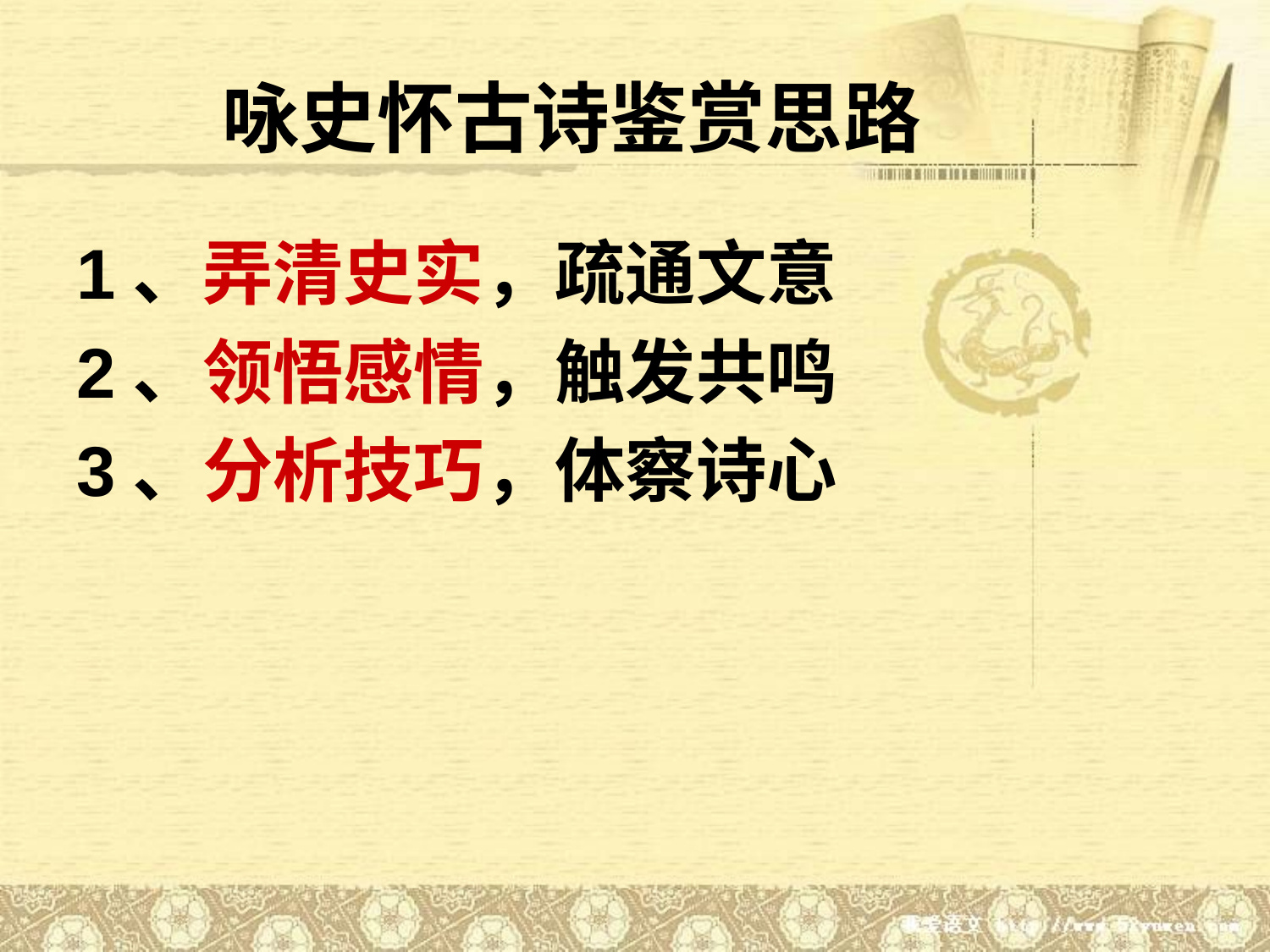

咏史怀古诗鉴赏思路
1、弄清史实，疏通文意
2、领悟感情，触发共鸣
3、分析技巧，体察诗心